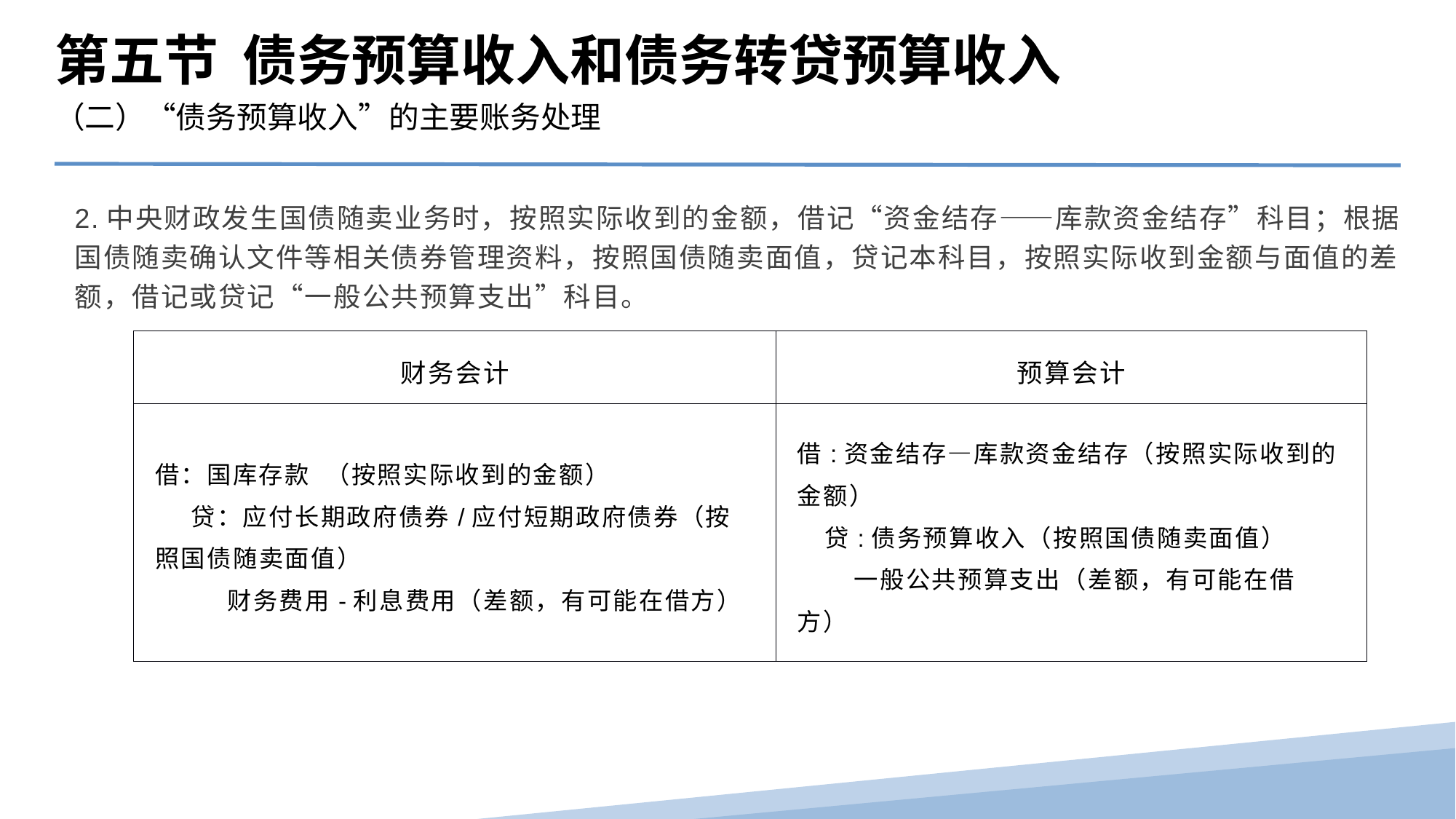

第五节  债务预算收入和债务转贷预算收入
（二）“债务预算收入”的主要账务处理
2.中央财政发生国债随卖业务时，按照实际收到的金额，借记“资金结存――库款资金结存”科目；根据国债随卖确认文件等相关债券管理资料，按照国债随卖面值，贷记本科目，按照实际收到金额与面值的差额，借记或贷记“一般公共预算支出”科目。
| 财务会计 | 预算会计 |
| --- | --- |
| 借：国库存款 （按照实际收到的金额） 贷：应付长期政府债券/应付短期政府债券（按照国债随卖面值） 财务费用-利息费用（差额，有可能在借方） | 借:资金结存—库款资金结存（按照实际收到的金额） 贷:债务预算收入（按照国债随卖面值） 一般公共预算支出（差额，有可能在借方） |